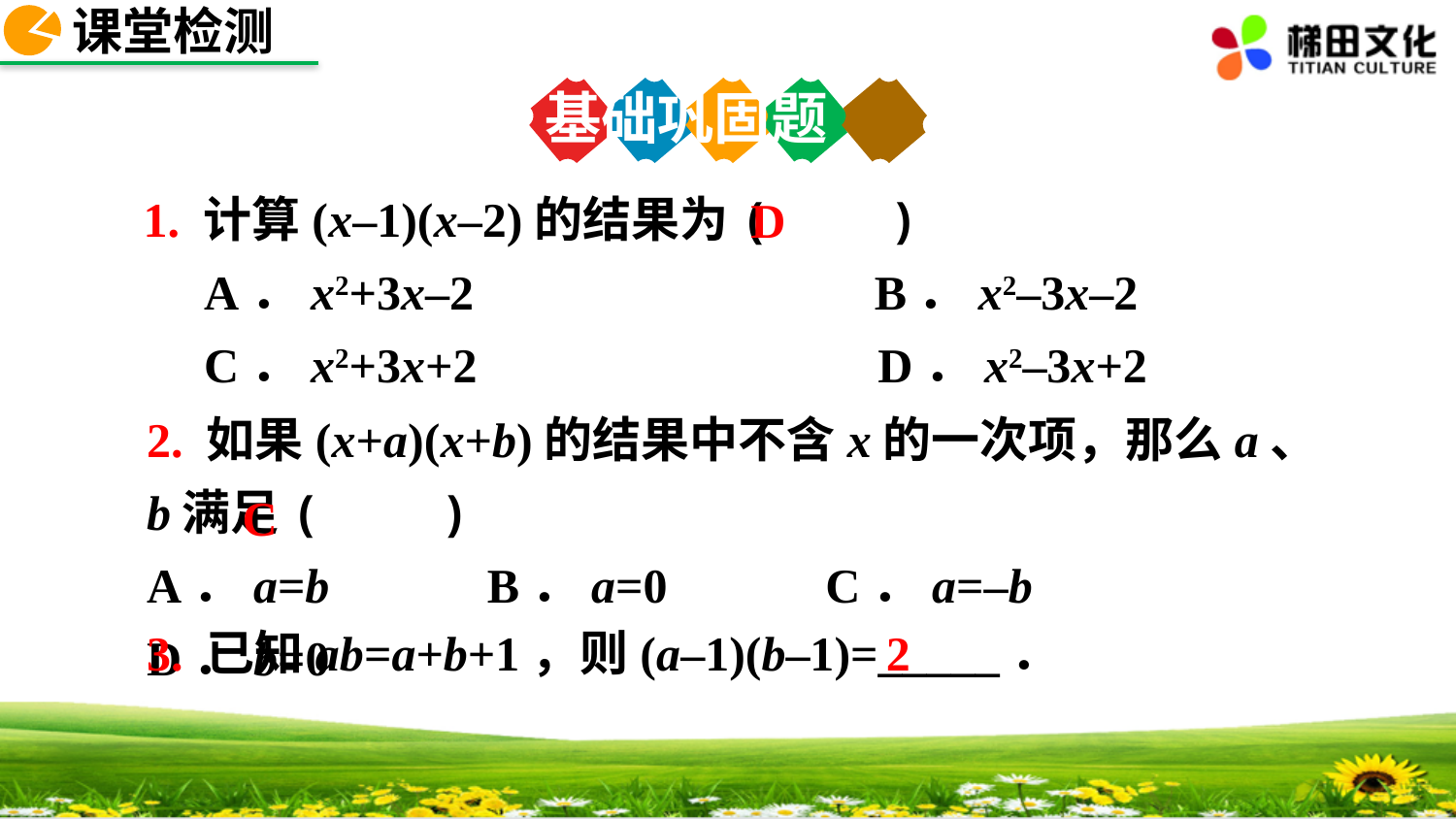

课堂检测

基础巩固题

1. 计算(x–1)(x–2)的结果为(　　)
     A．x2+3x–2                                 B．x2–3x–2
     C．x2+3x+2                                 D．x2–3x+2
D
2. 如果(x+a)(x+b)的结果中不含x的一次项，那么a、b满足(　　)
A．a=b             B．a=0             C．a=–b          D．b=0
C
2
3. 已知ab=a+b+1，则(a–1)(b–1)=_____．